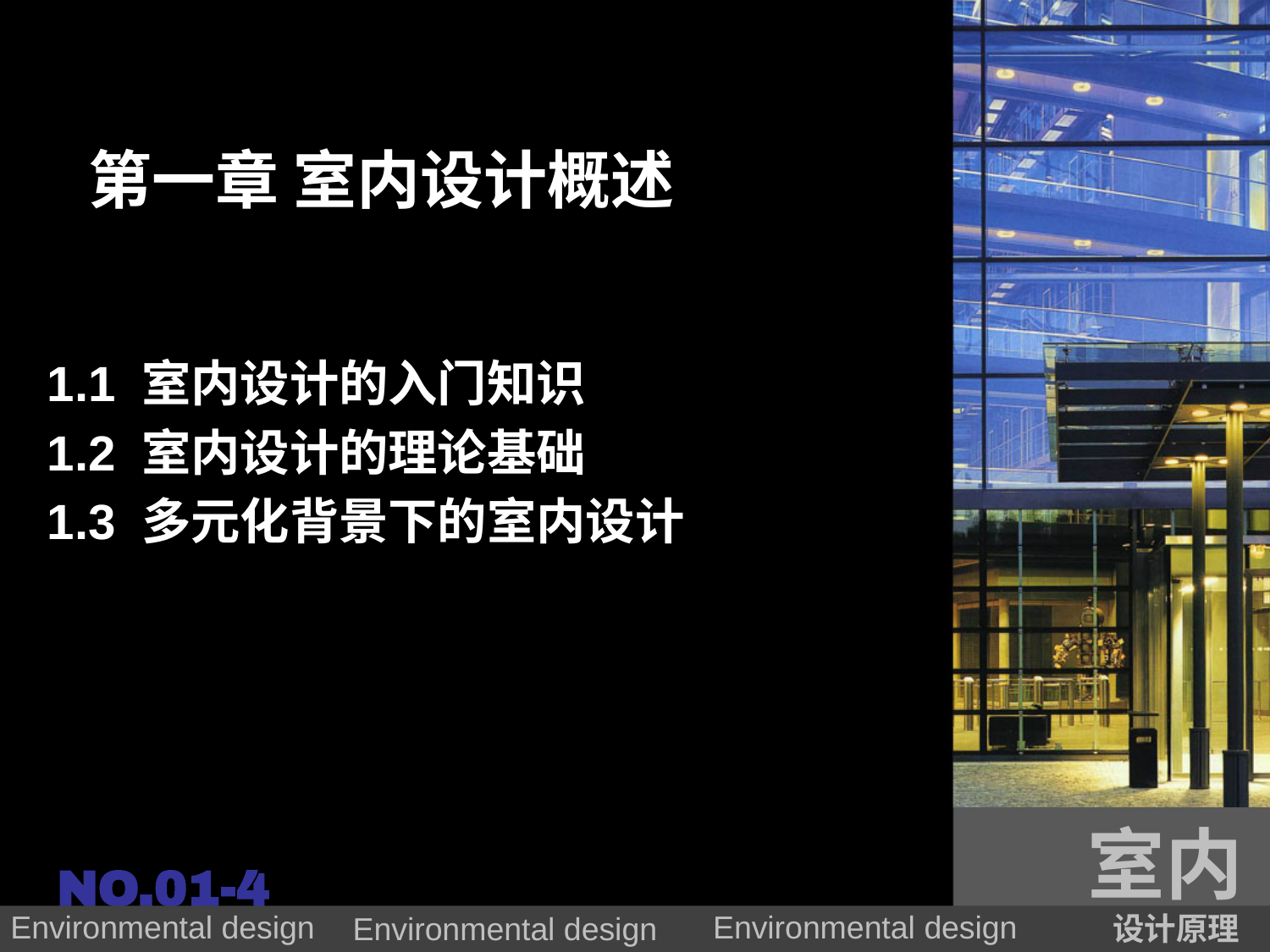

# 第一章 室内设计概述
1.1 室内设计的入门知识
1.2 室内设计的理论基础
1.3 多元化背景下的室内设计
室内

NO.01-4
设计原理
Environmental design
Environmental design
Environmental design